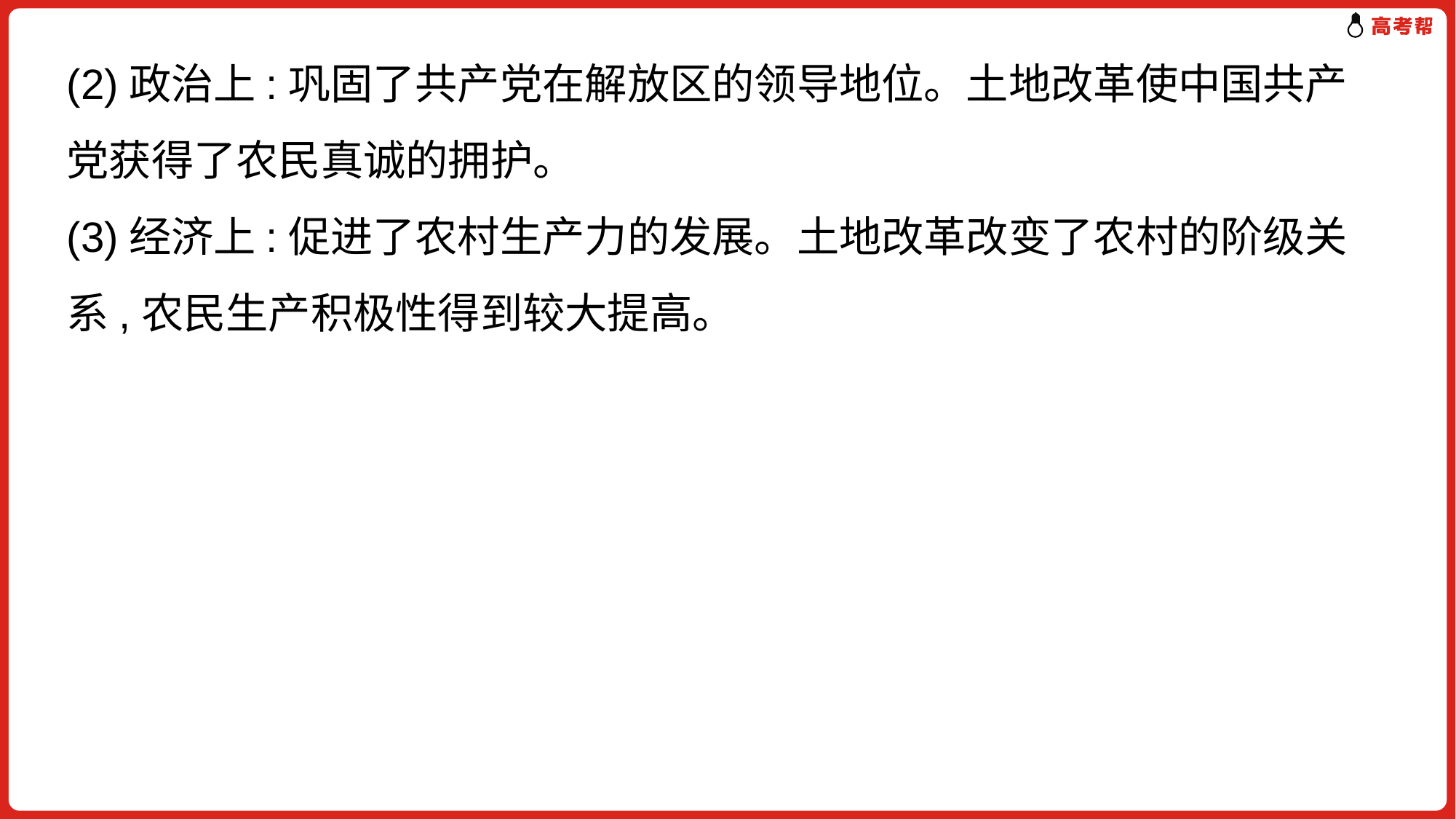

(2)政治上:巩固了共产党在解放区的领导地位。土地改革使中国共产党获得了农民真诚的拥护。
(3)经济上:促进了农村生产力的发展。土地改革改变了农村的阶级关系,农民生产积极性得到较大提高。